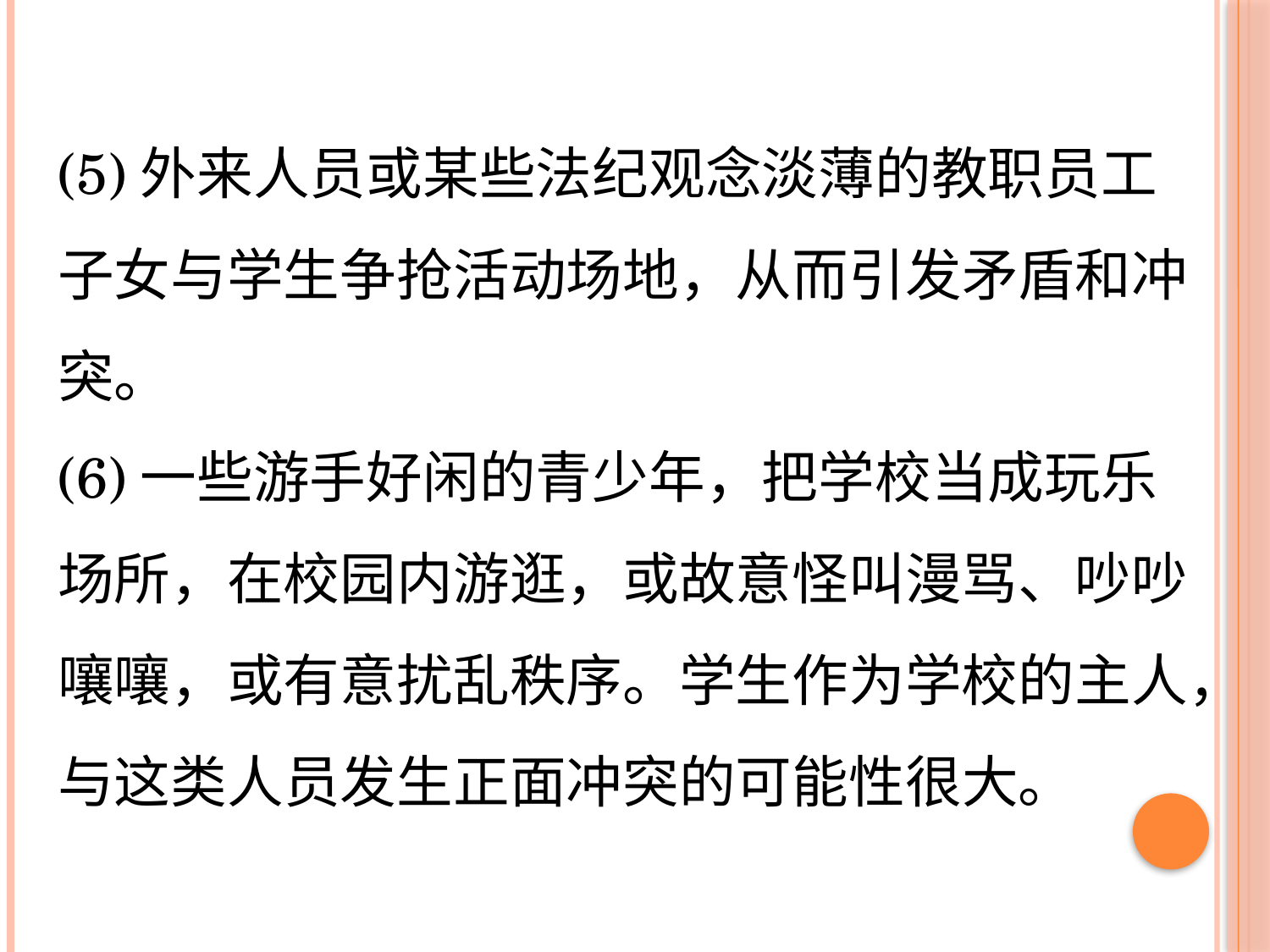

(5)外来人员或某些法纪观念淡薄的教职员工子女与学生争抢活动场地，从而引发矛盾和冲突。
(6)一些游手好闲的青少年，把学校当成玩乐场所，在校园内游逛，或故意怪叫漫骂、吵吵嚷嚷，或有意扰乱秩序。学生作为学校的主人，与这类人员发生正面冲突的可能性很大。